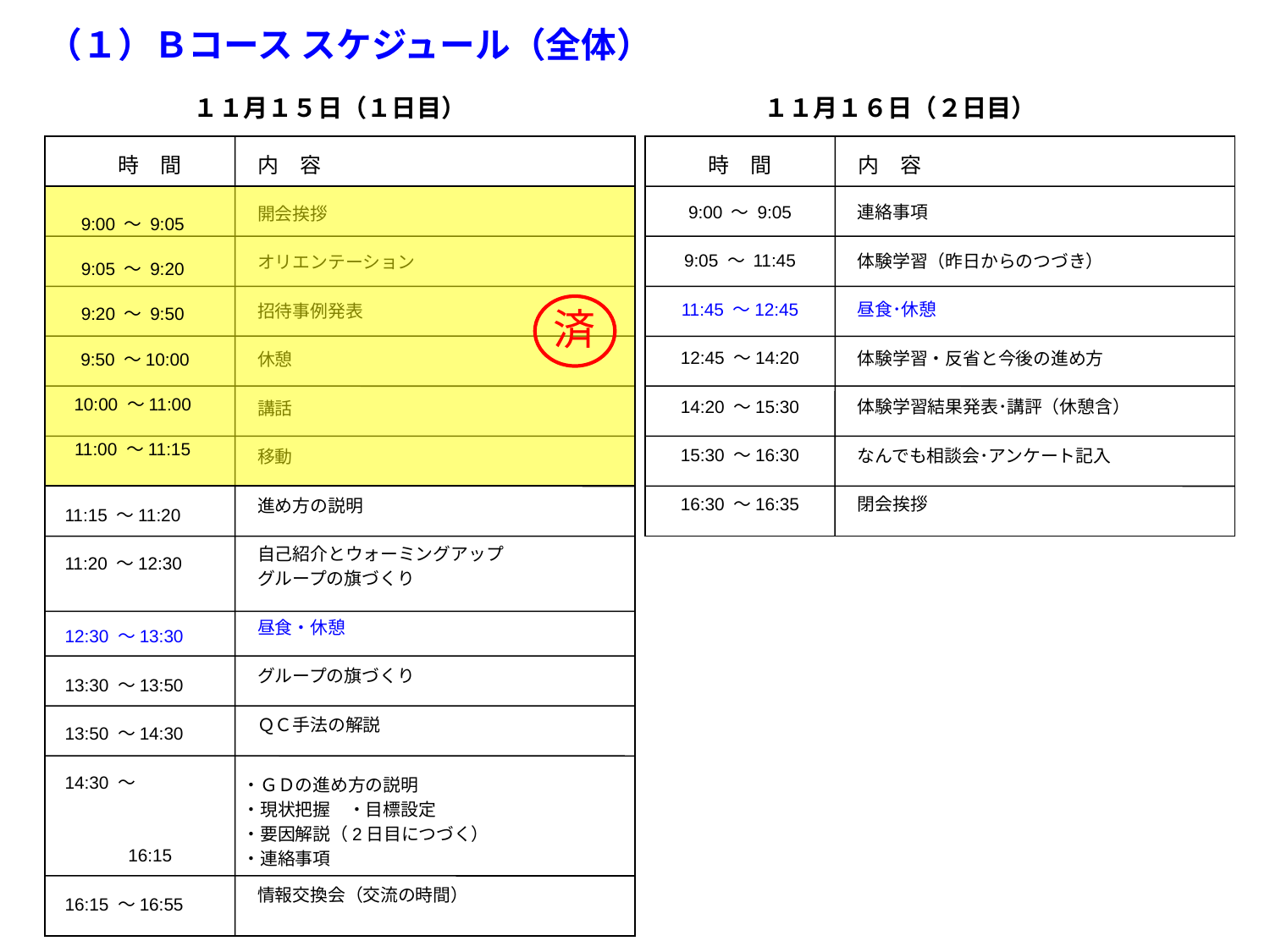

（１）Ｂコース スケジュール（全体）
１１月１５日（１日目）
１１月１６日（２日目）

時　間
内　容
時　間
内　容

9:00 ～ 9:05

9:05 ～ 11:45

11:45 ～12:45

12:45 ～14:20

14:20 ～15:30

15:30 ～16:30

16:30 ～16:35
連絡事項

体験学習（昨日からのつづき）

昼食･休憩

体験学習・反省と今後の進め方

体験学習結果発表･講評（休憩含）

なんでも相談会･アンケート記入

閉会挨拶
開会挨拶

オリエンテーション

招待事例発表

休憩

講話

移動

進め方の説明

自己紹介とウォーミングアップ
グループの旗づくり

昼食・休憩

グループの旗づくり

ＱＣ手法の解説

情報交換会（交流の時間）

9:00 ～ 9:05

9:05 ～ 9:20

9:20 ～ 9:50

 9:50 ～10:00

10:00 ～11:00

11:00 ～11:15

済

  11:15 ～11:20

  11:20 ～12:30

  12:30 ～13:30

  13:30 ～13:50

  13:50 ～14:30

  14:30 ～

               16:15

  16:15 ～16:55

・ＧＤの進め方の説明
・現状把握　・目標設定
・要因解説（2日目につづく）
・連絡事項